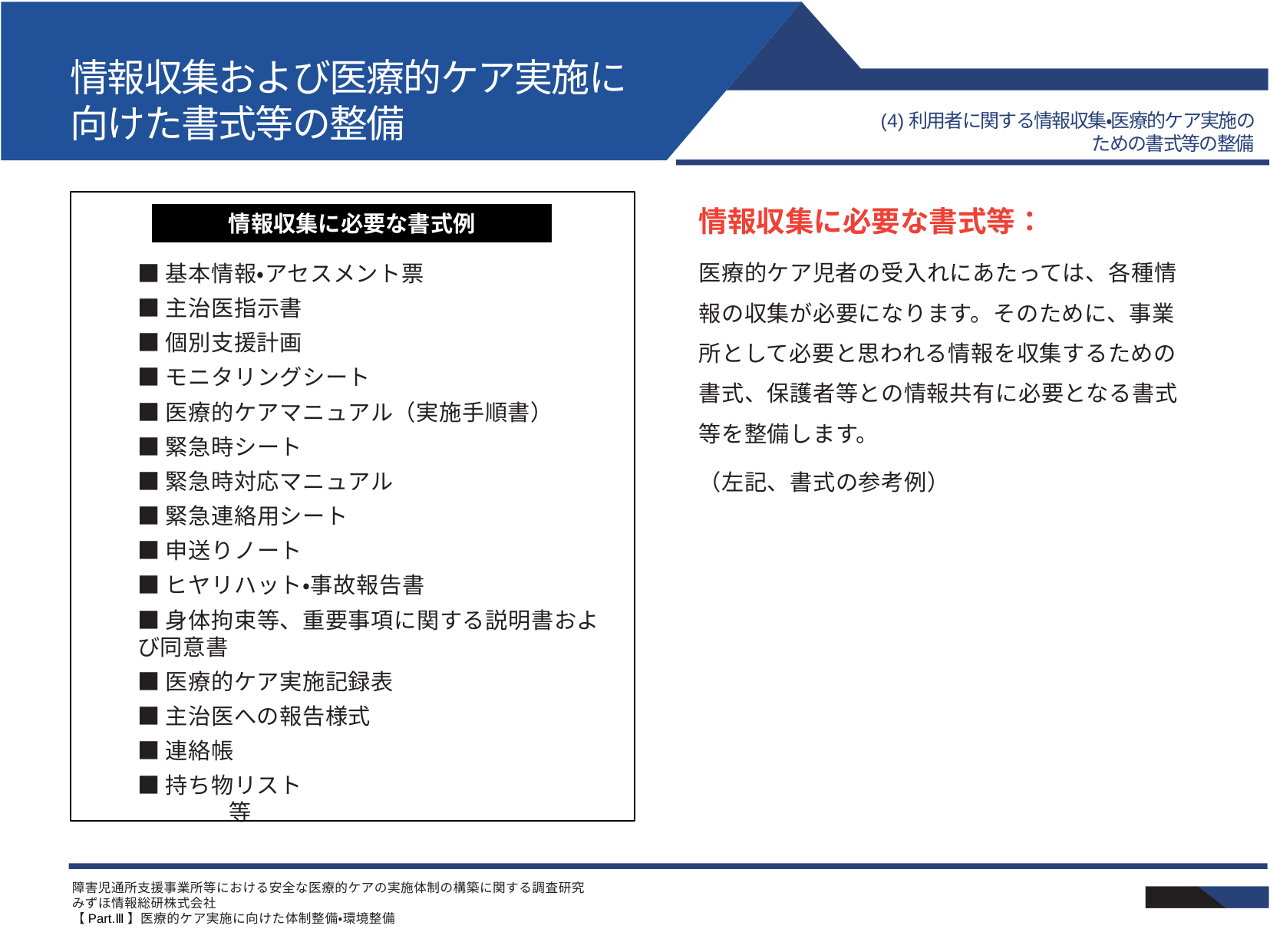

# 情報収集および医療的ケア実施に 向けた書式等の整備
(4)利用者に関する情報収集・医療的ケア実施のための書式等の整備

情報収集に必要な書式等：
医療的ケア児者の受入れにあたっては、各種情報の収集が必要になります。そのために、事業所として必要と思われる情報を収集するための書式、保護者等との情報共有に必要となる書式等を整備します。
（左記、書式の参考例）
情報収集に必要な書式例
■基本情報・アセスメント票
■主治医指示書
■個別支援計画
■モニタリングシート
■医療的ケアマニュアル（実施手順書）
■緊急時シート
■緊急時対応マニュアル
■緊急連絡用シート
■申送りノート
■ヒヤリハット・事故報告書
■身体拘束等、重要事項に関する説明書および同意書
■医療的ケア実施記録表
■主治医への報告様式
■連絡帳
■持ち物リスト　　　　　　　　　　　　　　　　　等

障害児通所支援事業所等における安全な医療的ケアの実施体制の構築に関する調査研究
みずほ情報総研株式会社
【Part.Ⅲ】医療的ケア実施に向けた体制整備・環境整備
44